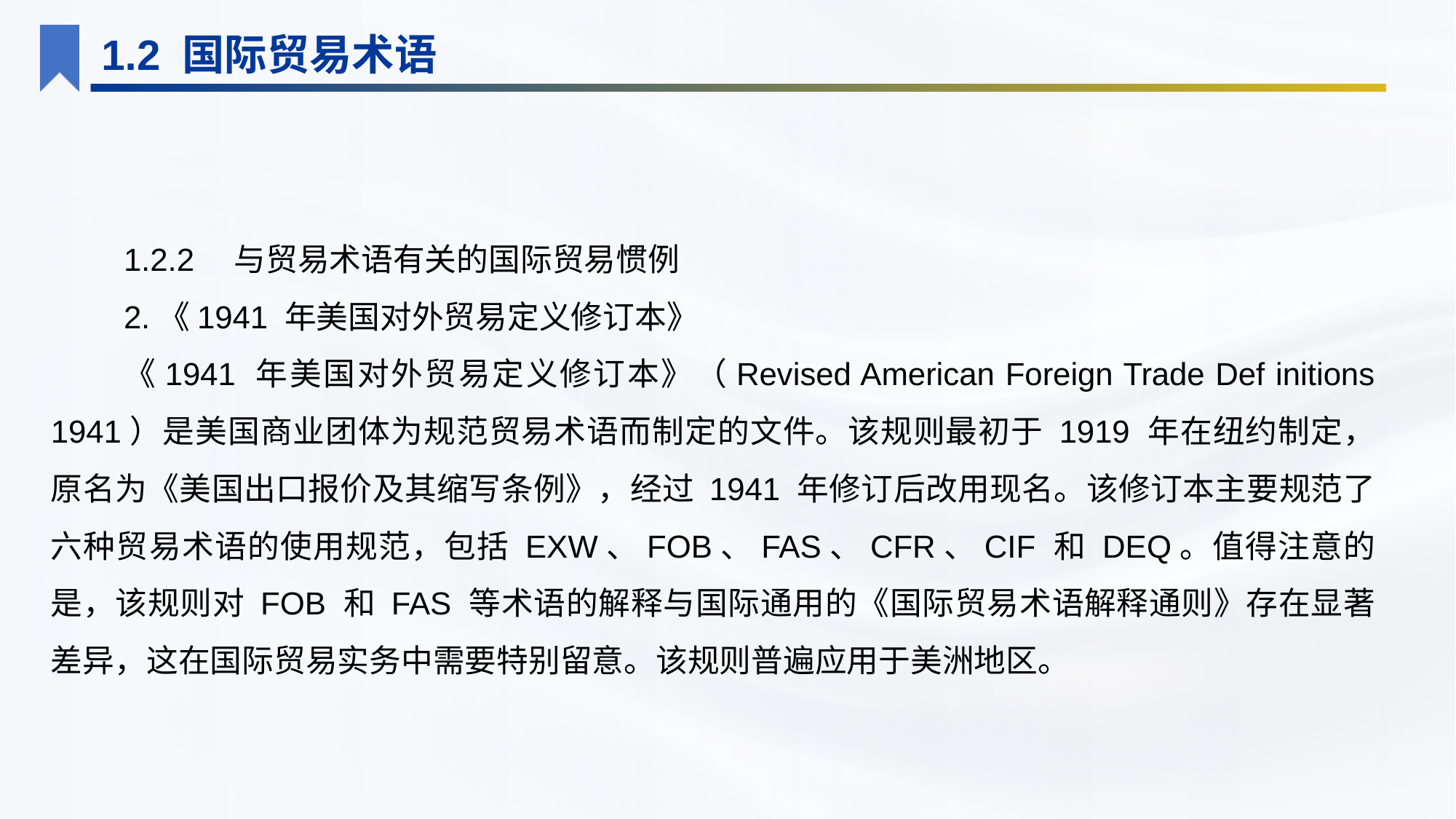

1.2 国际贸易术语
1.2.2　与贸易术语有关的国际贸易惯例
2.《1941 年美国对外贸易定义修订本》
《1941 年美国对外贸易定义修订本》（Revised American Foreign Trade Def initions 1941）是美国商业团体为规范贸易术语而制定的文件。该规则最初于 1919 年在纽约制定，原名为《美国出口报价及其缩写条例》，经过 1941 年修订后改用现名。该修订本主要规范了六种贸易术语的使用规范，包括 EXW、FOB、FAS、CFR、CIF 和 DEQ。值得注意的是，该规则对 FOB 和 FAS 等术语的解释与国际通用的《国际贸易术语解释通则》存在显著差异，这在国际贸易实务中需要特别留意。该规则普遍应用于美洲地区。